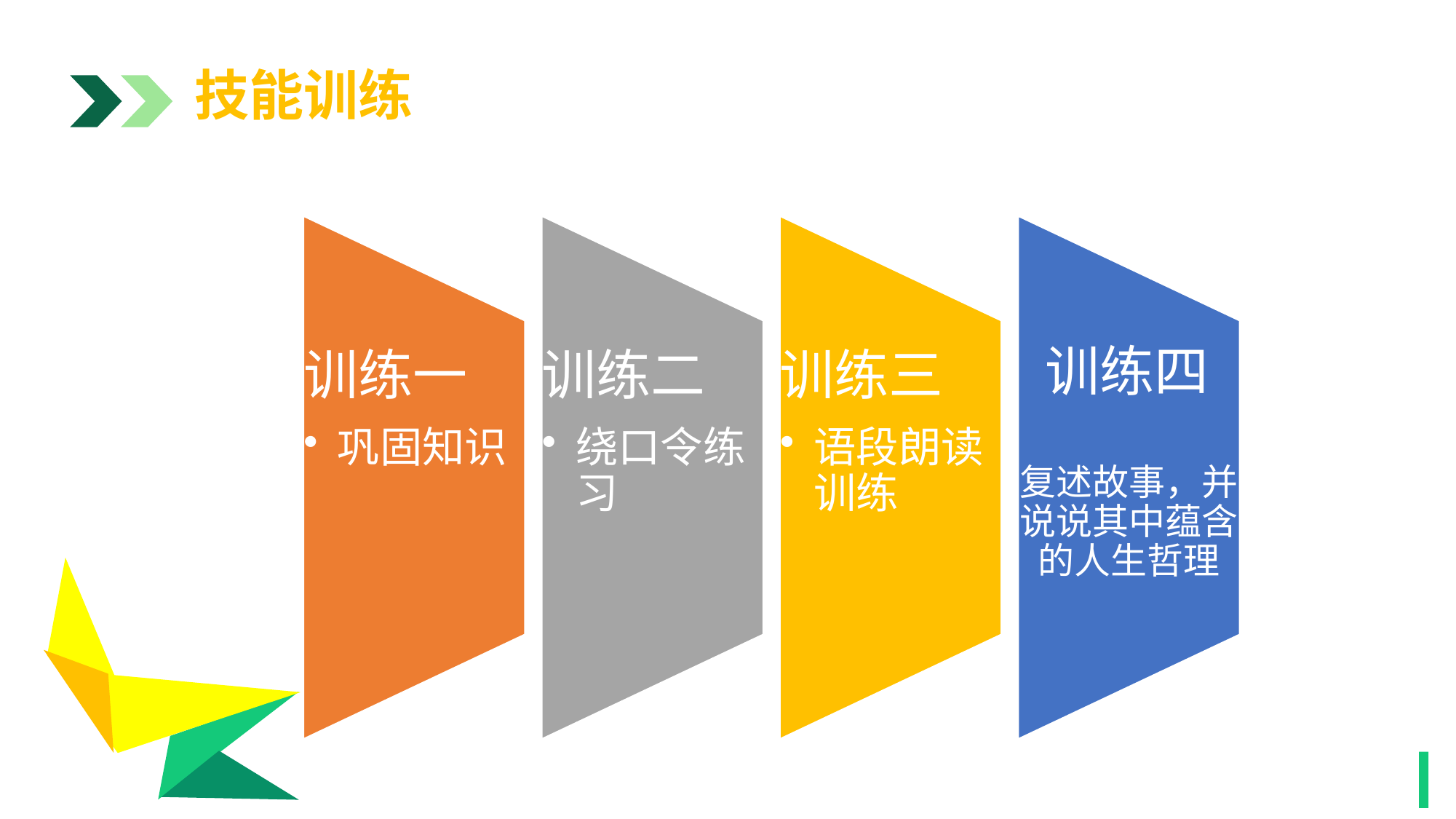

技能训练

训练一
巩固知识
训练二
绕口令练习
训练三
语段朗读训练

复述故事，并说说其中蕴含的人生哲理
训练四

7